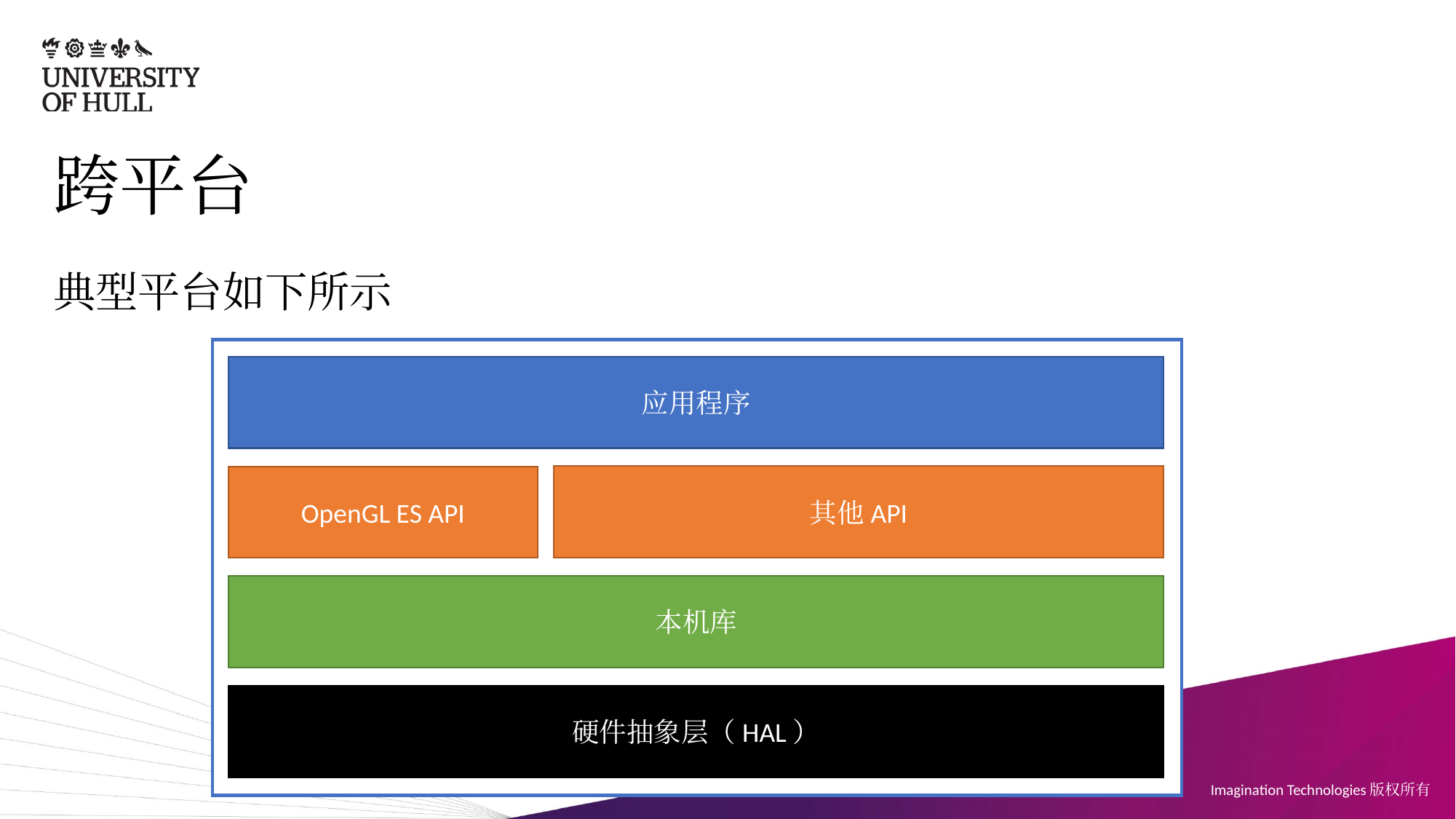

# 跨平台
典型平台如下所示

应用程序
OpenGL ES API
本机库
硬件抽象层（HAL）
其他API